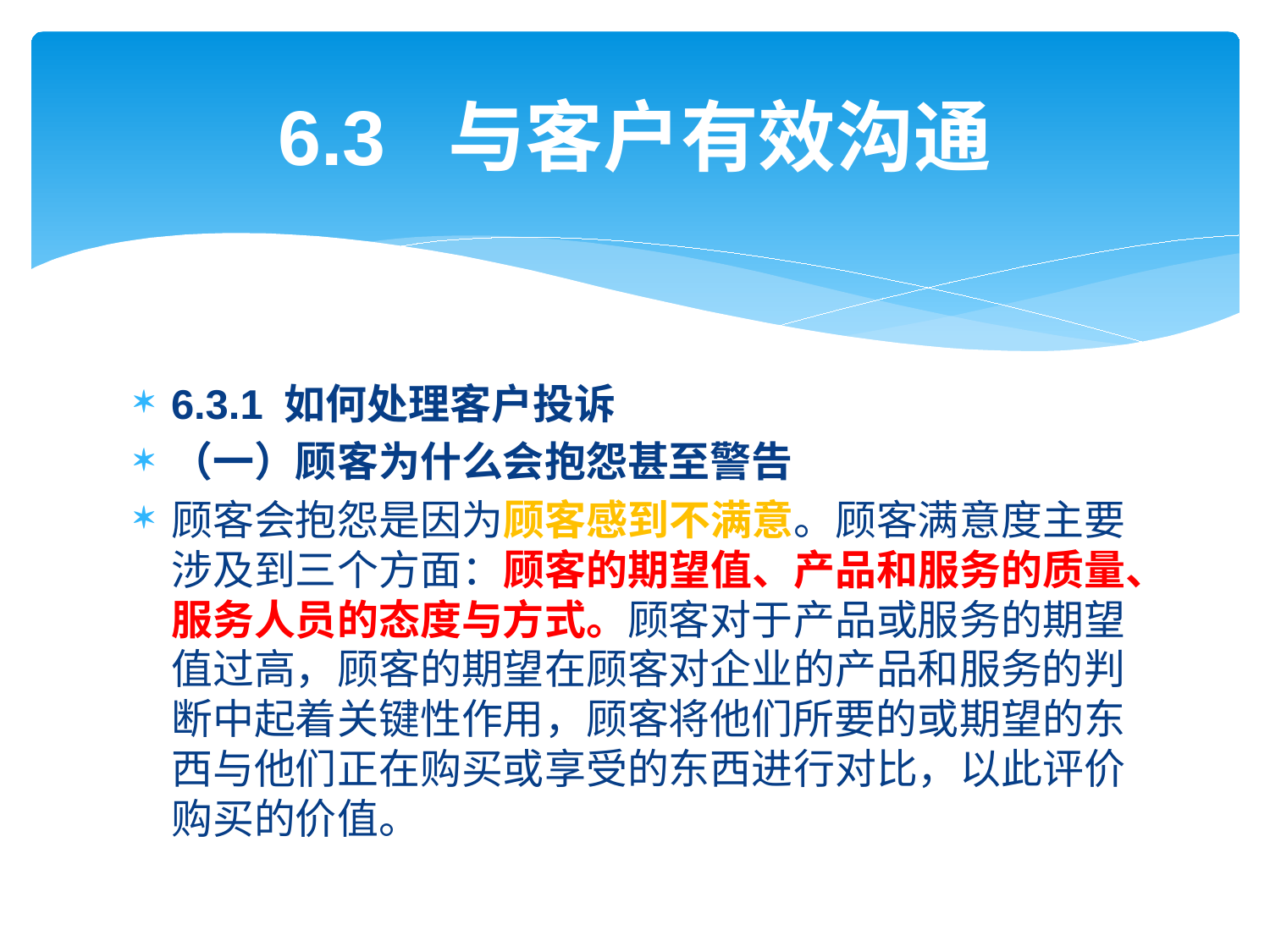

# 6.3  与客户有效沟通
6.3.1 如何处理客户投诉
（一）顾客为什么会抱怨甚至警告
顾客会抱怨是因为顾客感到不满意。顾客满意度主要涉及到三个方面：顾客的期望值、产品和服务的质量、服务人员的态度与方式。顾客对于产品或服务的期望值过高，顾客的期望在顾客对企业的产品和服务的判断中起着关键性作用，顾客将他们所要的或期望的东西与他们正在购买或享受的东西进行对比，以此评价购买的价值。